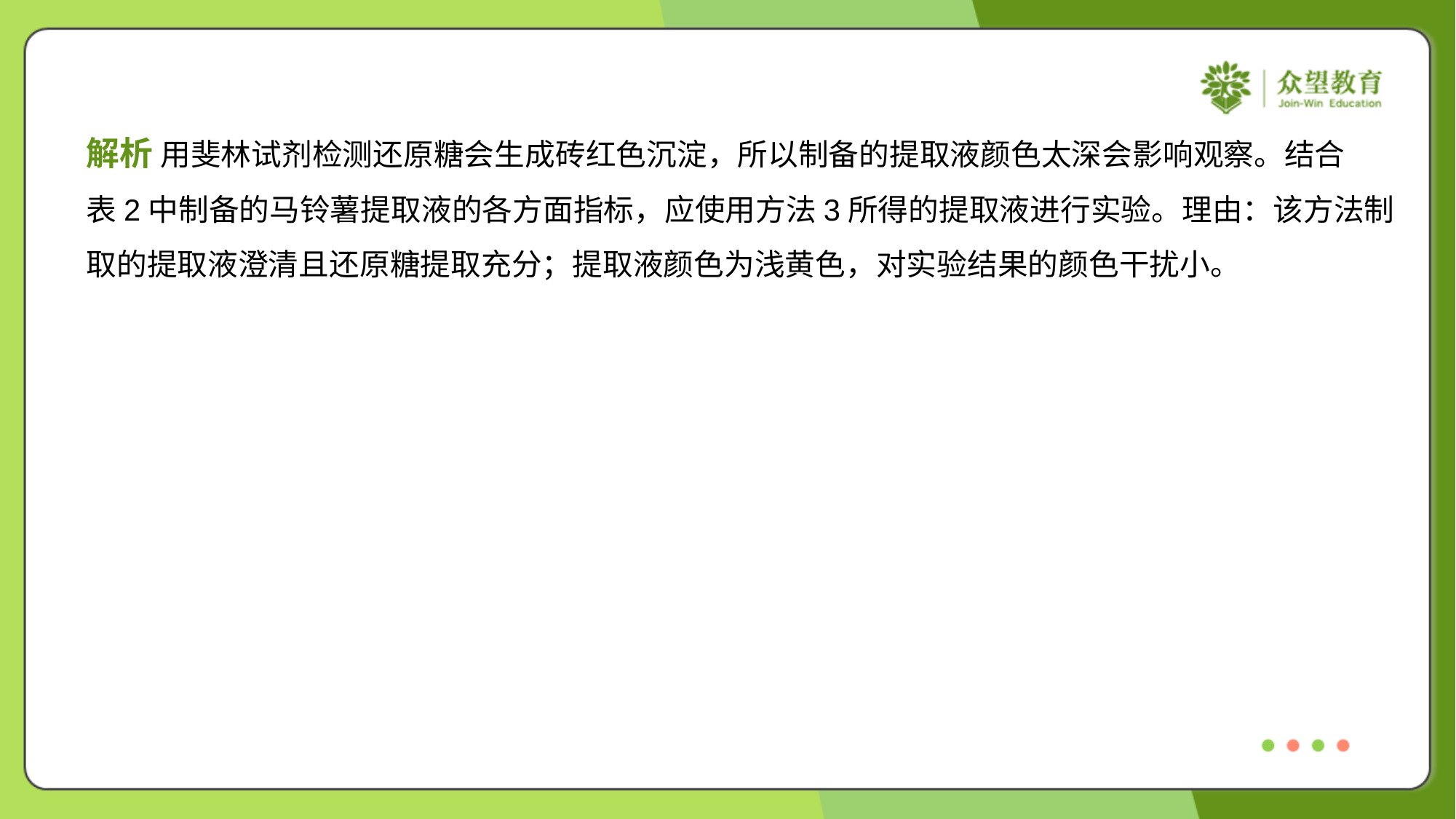

解析 用斐林试剂检测还原糖会生成砖红色沉淀，所以制备的提取液颜色太深会影响观察。结合
表2中制备的马铃薯提取液的各方面指标，应使用方法3所得的提取液进行实验。理由：该方法制
取的提取液澄清且还原糖提取充分；提取液颜色为浅黄色，对实验结果的颜色干扰小。